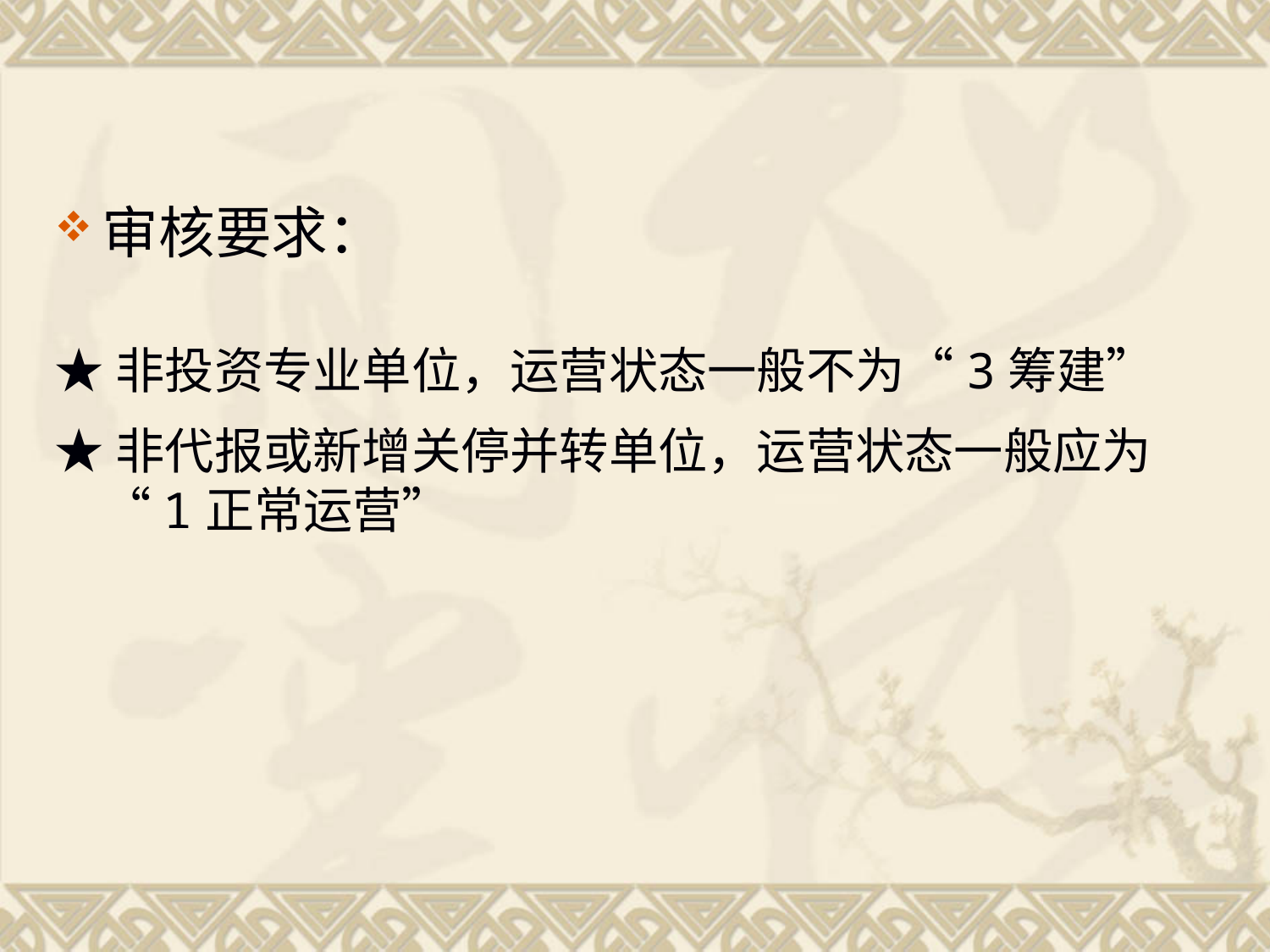

审核要求：

★非投资专业单位，运营状态一般不为“3筹建”
★非代报或新增关停并转单位，运营状态一般应为“1正常运营”